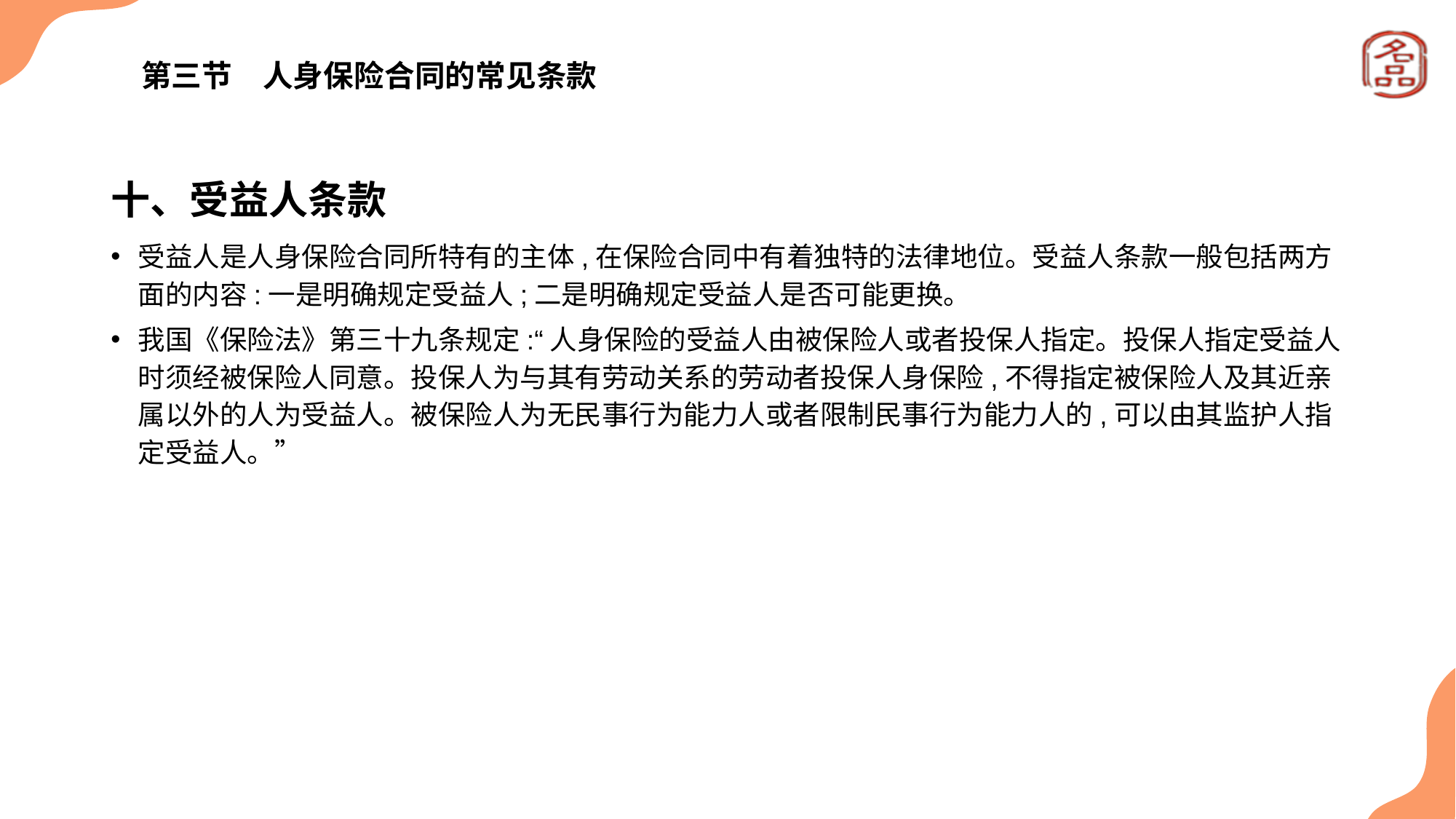

# 第三节　人身保险合同的常见条款
十、受益人条款
受益人是人身保险合同所特有的主体,在保险合同中有着独特的法律地位。受益人条款一般包括两方面的内容:一是明确规定受益人;二是明确规定受益人是否可能更换。
我国《保险法》第三十九条规定:“人身保险的受益人由被保险人或者投保人指定。投保人指定受益人时须经被保险人同意。投保人为与其有劳动关系的劳动者投保人身保险,不得指定被保险人及其近亲属以外的人为受益人。被保险人为无民事行为能力人或者限制民事行为能力人的,可以由其监护人指定受益人。”